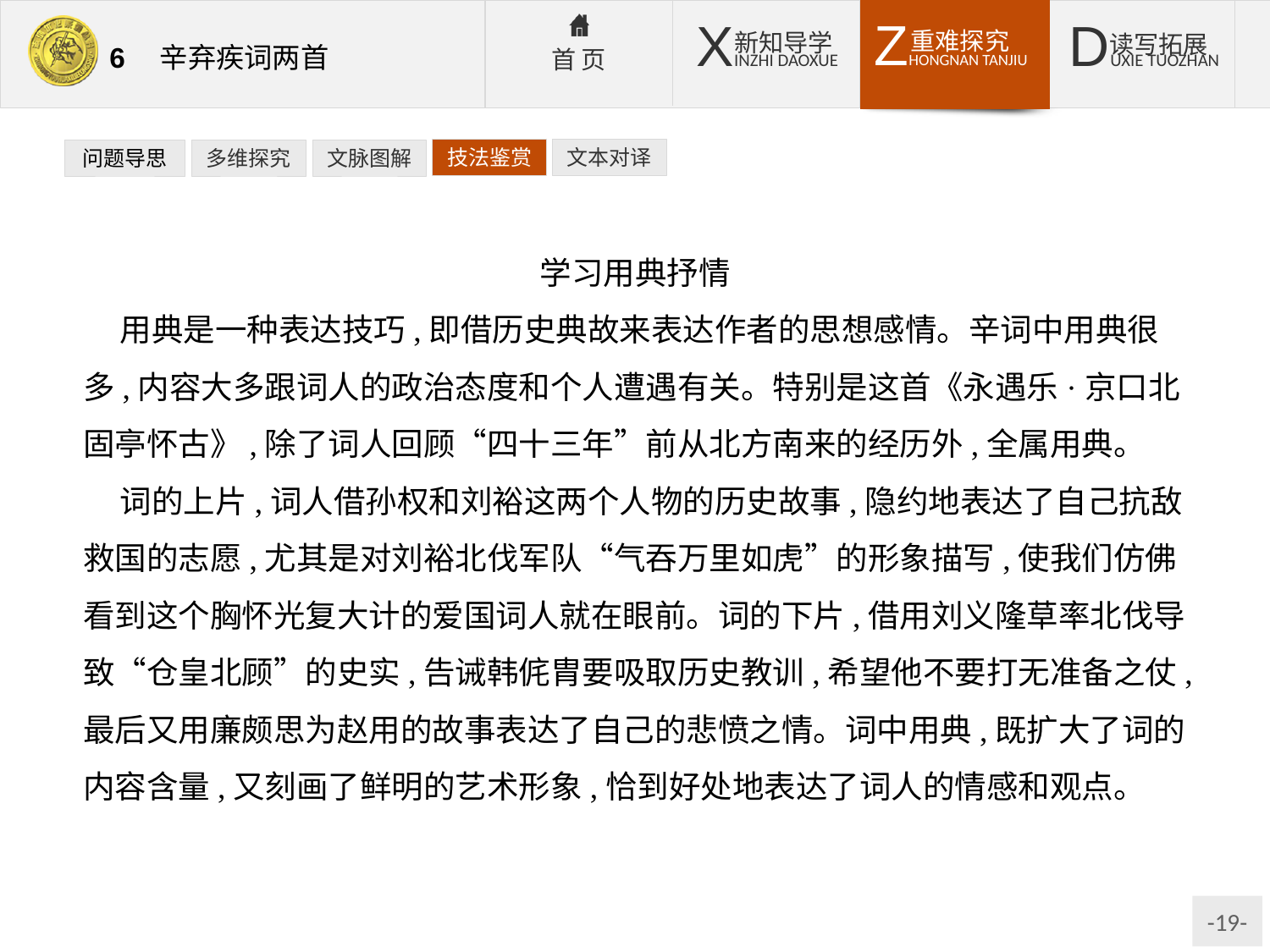

技法鉴赏
文本对译
问题导思
多维探究
文脉图解
学习用典抒情
用典是一种表达技巧,即借历史典故来表达作者的思想感情。辛词中用典很多,内容大多跟词人的政治态度和个人遭遇有关。特别是这首《永遇乐·京口北固亭怀古》,除了词人回顾“四十三年”前从北方南来的经历外,全属用典。
词的上片,词人借孙权和刘裕这两个人物的历史故事,隐约地表达了自己抗敌救国的志愿,尤其是对刘裕北伐军队“气吞万里如虎”的形象描写,使我们仿佛看到这个胸怀光复大计的爱国词人就在眼前。词的下片,借用刘义隆草率北伐导致“仓皇北顾”的史实,告诫韩侂胄要吸取历史教训,希望他不要打无准备之仗,最后又用廉颇思为赵用的故事表达了自己的悲愤之情。词中用典,既扩大了词的内容含量,又刻画了鲜明的艺术形象,恰到好处地表达了词人的情感和观点。